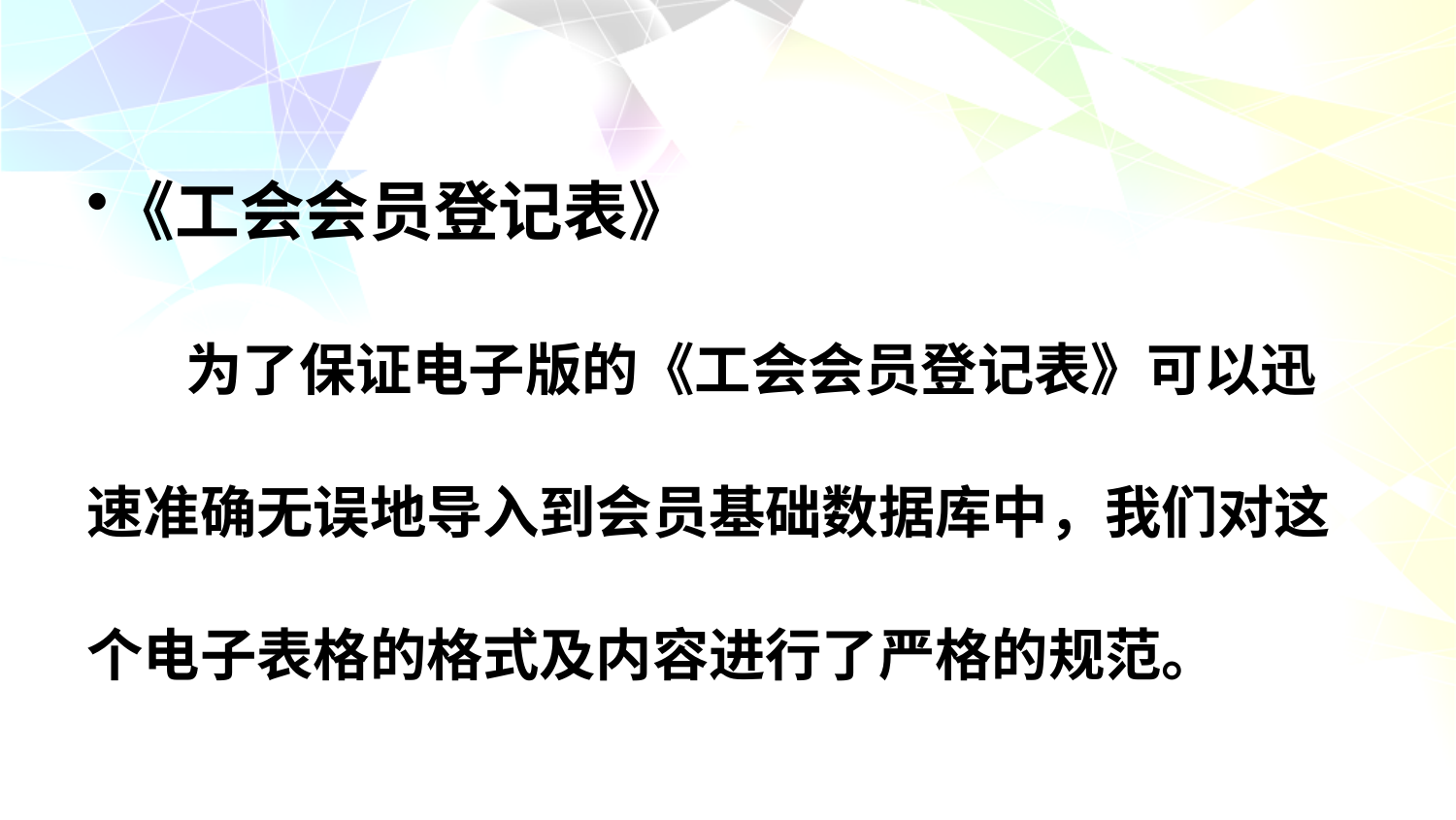

《工会会员登记表》
        为了保证电子版的《工会会员登记表》可以迅速准确无误地导入到会员基础数据库中，我们对这个电子表格的格式及内容进行了严格的规范。